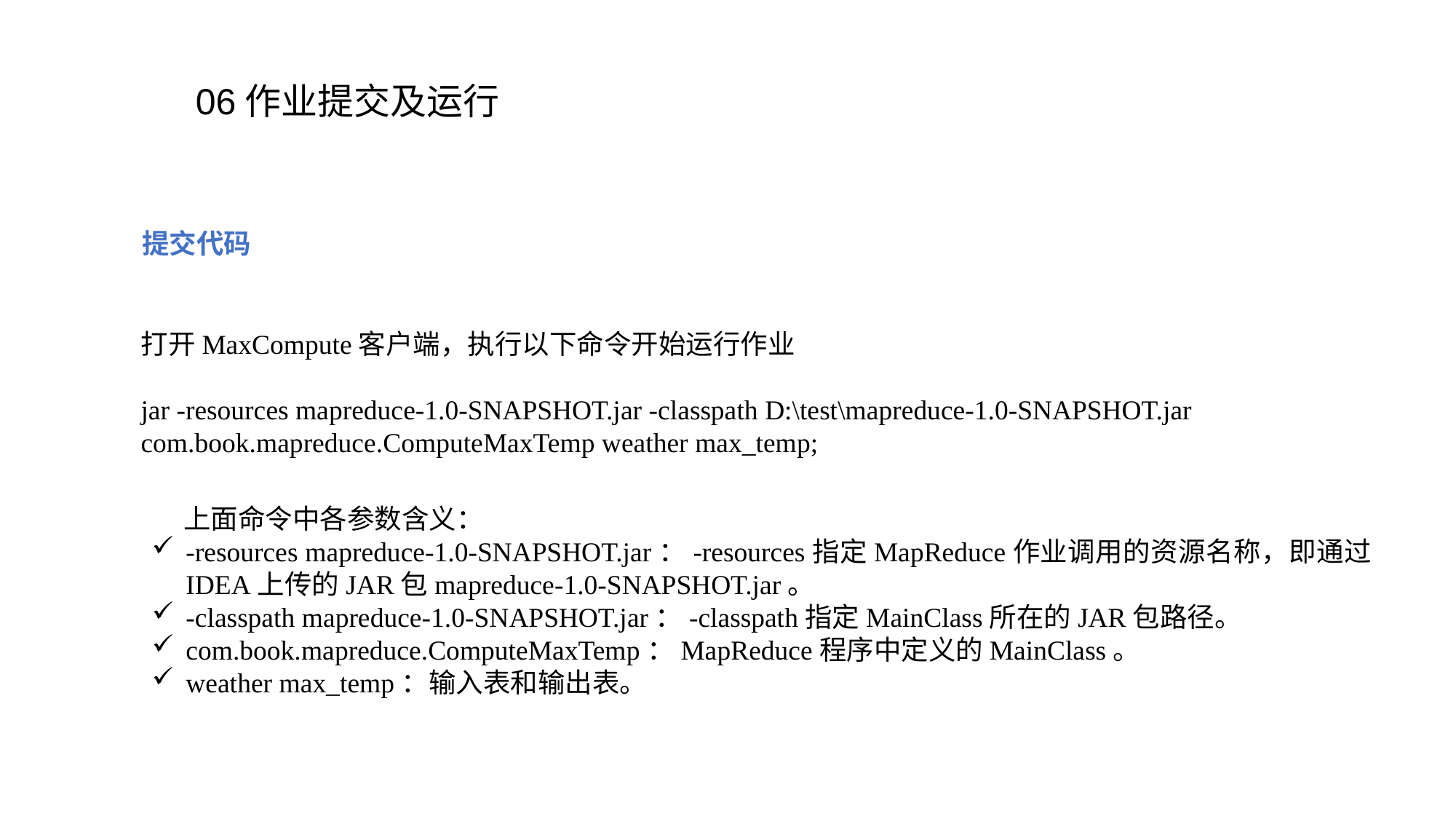

06作业提交及运行
提交代码
打开MaxCompute客户端，执行以下命令开始运行作业

jar -resources mapreduce-1.0-SNAPSHOT.jar -classpath D:\test\mapreduce-1.0-SNAPSHOT.jar com.book.mapreduce.ComputeMaxTemp weather max_temp;
上面命令中各参数含义：
-resources mapreduce-1.0-SNAPSHOT.jar：-resources指定MapReduce作业调用的资源名称，即通过IDEA上传的JAR包mapreduce-1.0-SNAPSHOT.jar。
-classpath mapreduce-1.0-SNAPSHOT.jar：-classpath指定MainClass所在的JAR包路径。
com.book.mapreduce.ComputeMaxTemp：MapReduce程序中定义的MainClass。
weather max_temp：输入表和输出表。